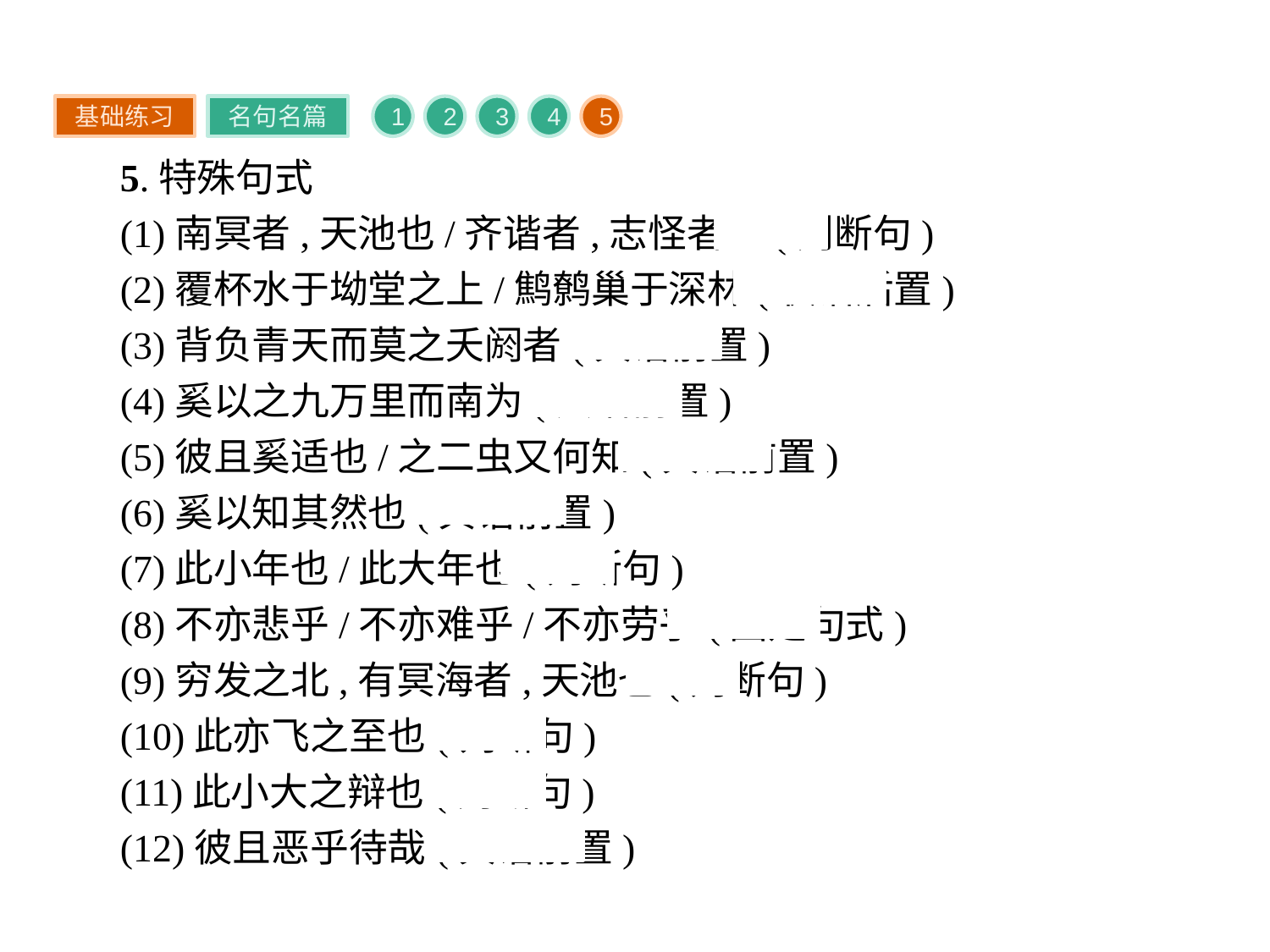

基础练习
名句名篇
1
2
3
4
5
5.特殊句式
(1)南冥者,天池也/齐谐者,志怪者也(判断句)
(2)覆杯水于坳堂之上/鹪鹩巢于深林(状语后置)
(3)背负青天而莫之夭阏者(宾语前置)
(4)奚以之九万里而南为(宾语前置)
(5)彼且奚适也/之二虫又何知(宾语前置)
(6)奚以知其然也(宾语前置)
(7)此小年也/此大年也(判断句)
(8)不亦悲乎/不亦难乎/不亦劳乎(固定句式)
(9)穷发之北,有冥海者,天池也(判断句)
(10)此亦飞之至也(判断句)
(11)此小大之辩也(判断句)
(12)彼且恶乎待哉(宾语前置)